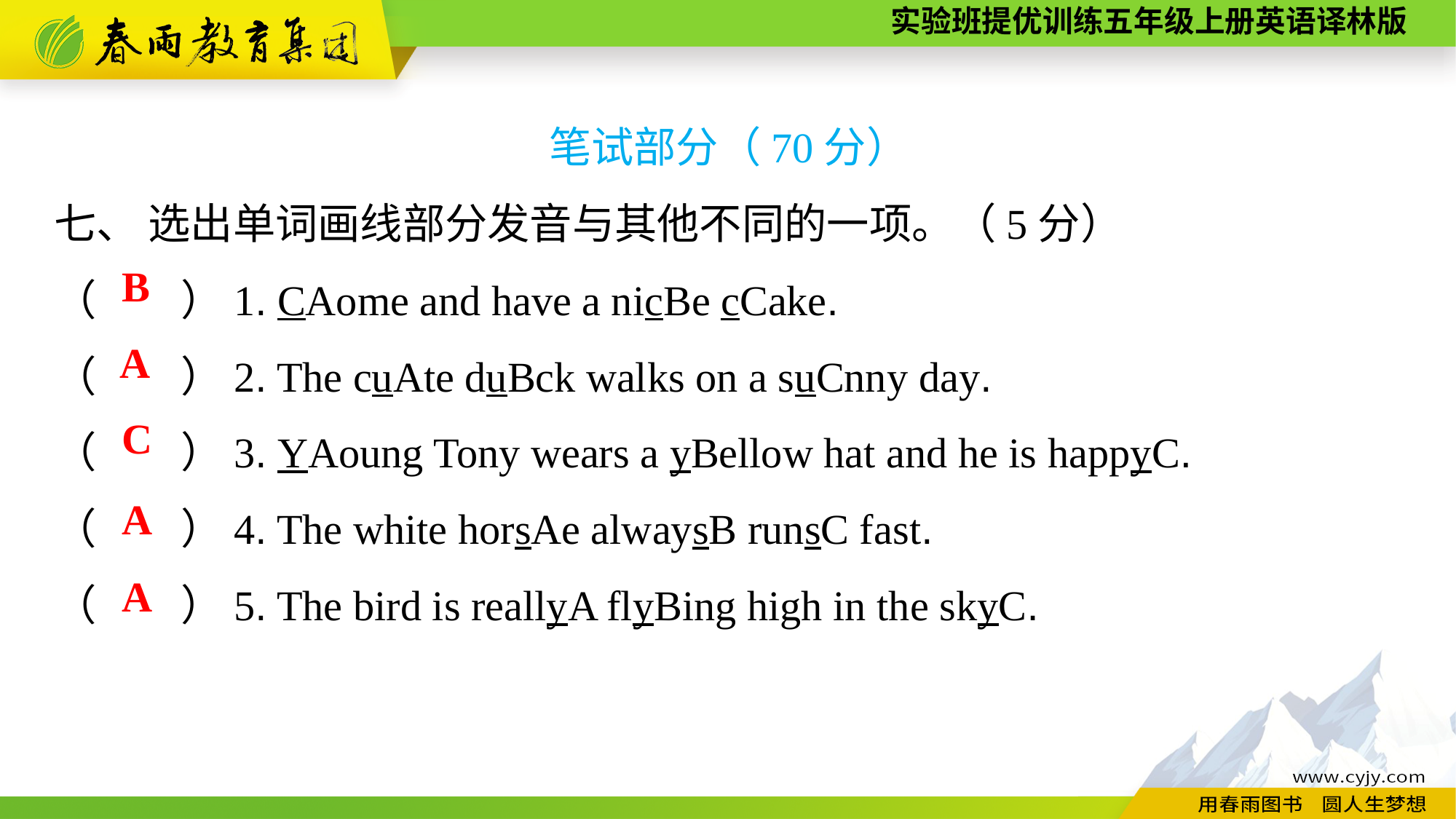

笔试部分（70分）
七、 选出单词画线部分发音与其他不同的一项。（5分）
（　　）1. CAome and have a nicBe cCake.
（　　）2. The cuAte duBck walks on a suCnny day.
（　　）3. YAoung Tony wears a yBellow hat and he is happyC.
（　　）4. The white horsAe alwaysB runsC fast.
（　　）5. The bird is reallyA flyBing high in the skyC.
B
A
C
A
A